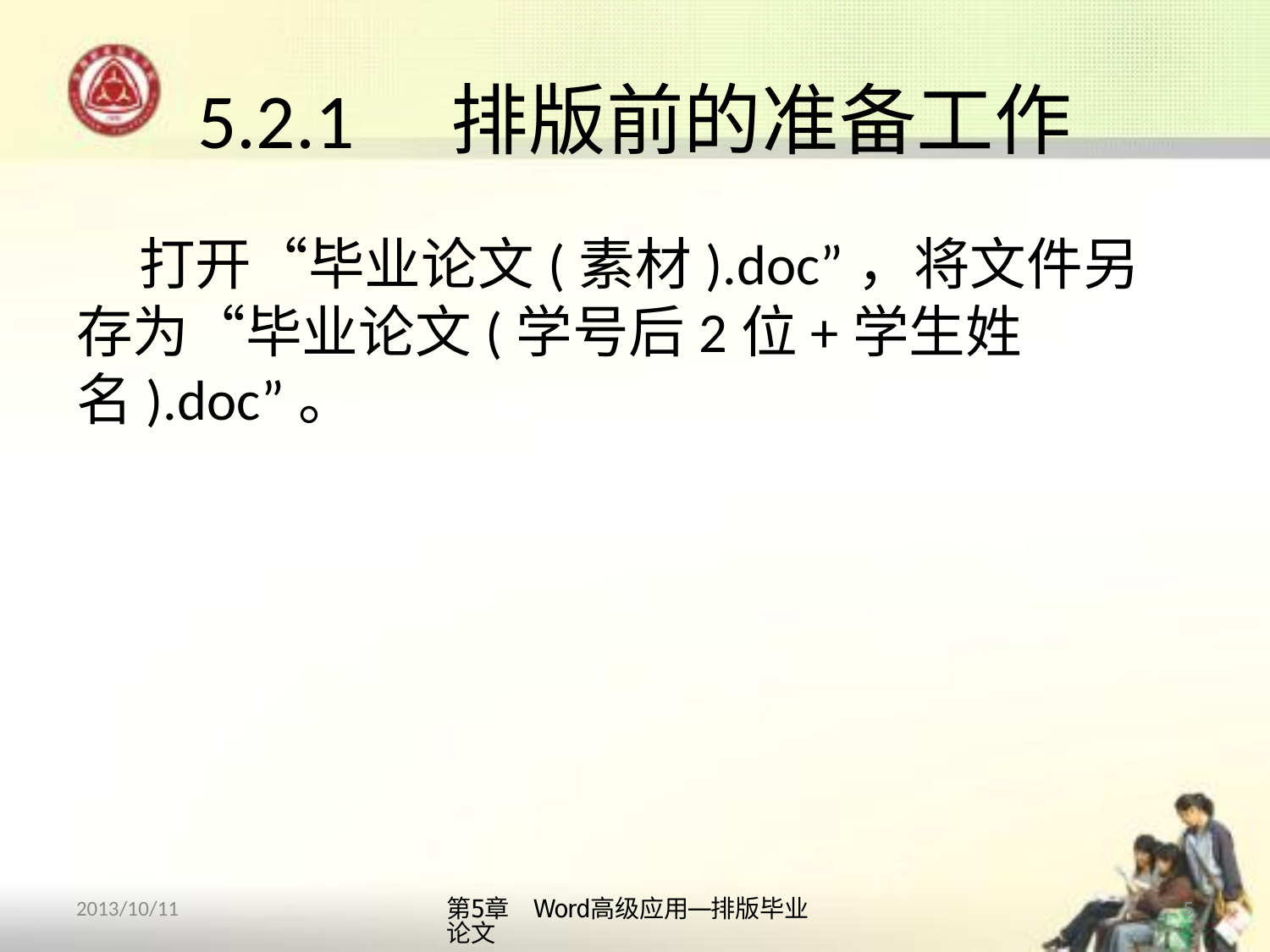

# 5.2.1　排版前的准备工作
打开“毕业论文(素材).doc”，将文件另存为“毕业论文(学号后2位+学生姓名).doc”。
第5章　Word高级应用—排版毕业论文
5
2013/10/11